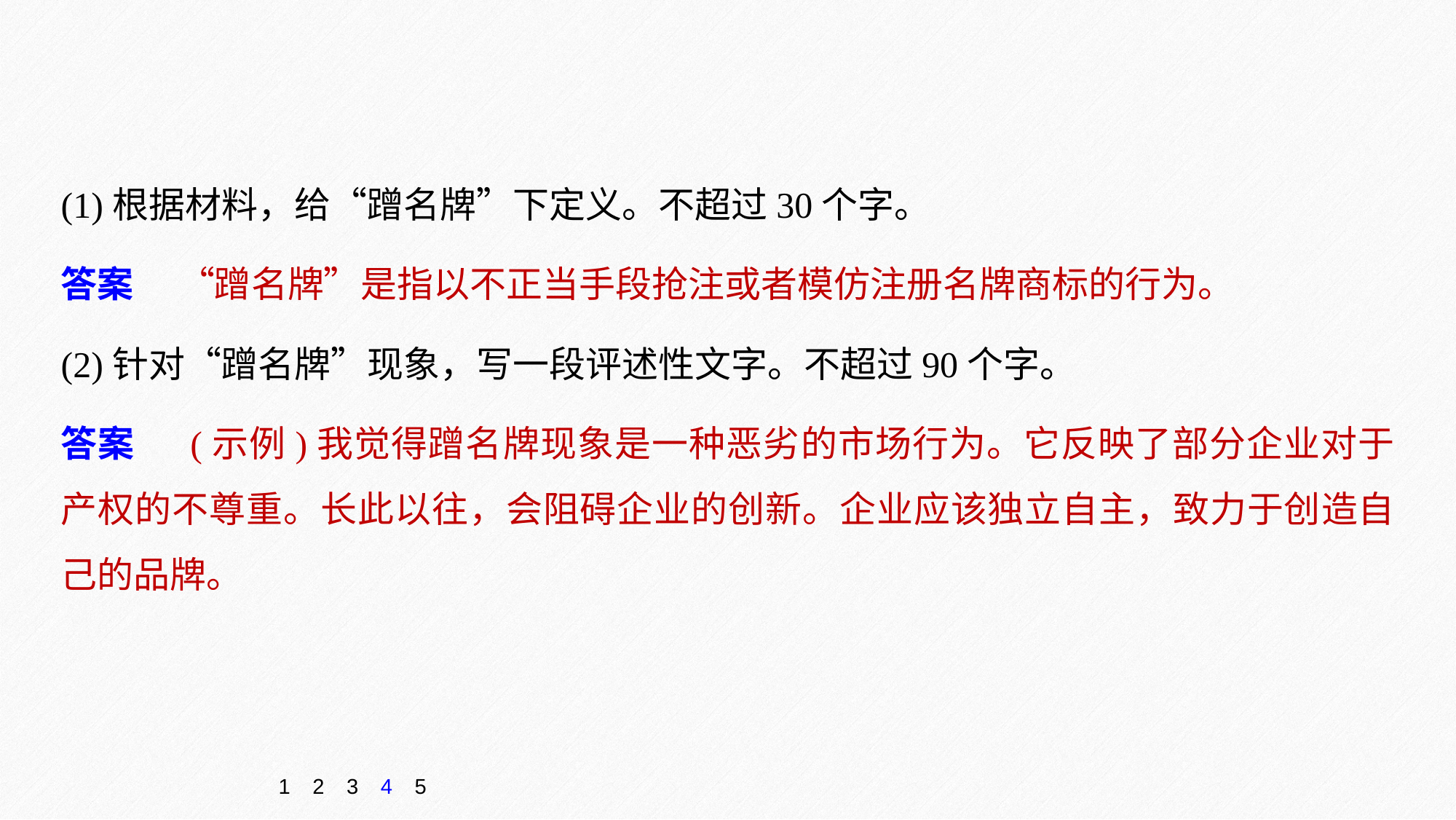

(1)根据材料，给“蹭名牌”下定义。不超过30个字。
答案　 “蹭名牌”是指以不正当手段抢注或者模仿注册名牌商标的行为。
(2)针对“蹭名牌”现象，写一段评述性文字。不超过90个字。
答案　 (示例)我觉得蹭名牌现象是一种恶劣的市场行为。它反映了部分企业对于产权的不尊重。长此以往，会阻碍企业的创新。企业应该独立自主，致力于创造自己的品牌。
1
2
3
4
5